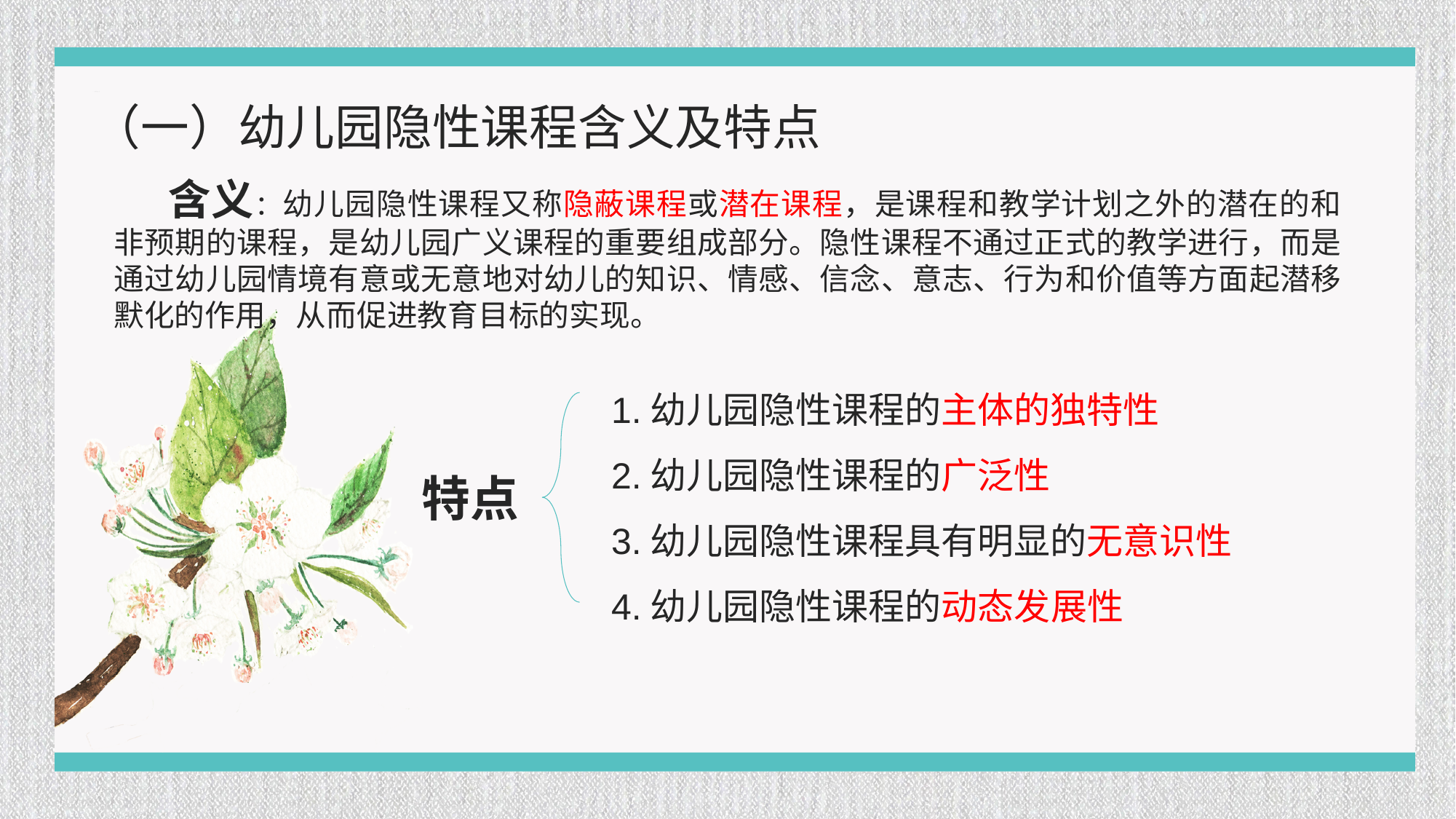

（一）幼儿园隐性课程含义及特点

含义：幼儿园隐性课程又称隐蔽课程或潜在课程，是课程和教学计划之外的潜在的和非预期的课程，是幼儿园广义课程的重要组成部分。隐性课程不通过正式的教学进行，而是通过幼儿园情境有意或无意地对幼儿的知识、情感、信念、意志、行为和价值等方面起潜移默化的作用，从而促进教育目标的实现。
1.幼儿园隐性课程的主体的独特性
2.幼儿园隐性课程的广泛性
3.幼儿园隐性课程具有明显的无意识性
4.幼儿园隐性课程的动态发展性

特点